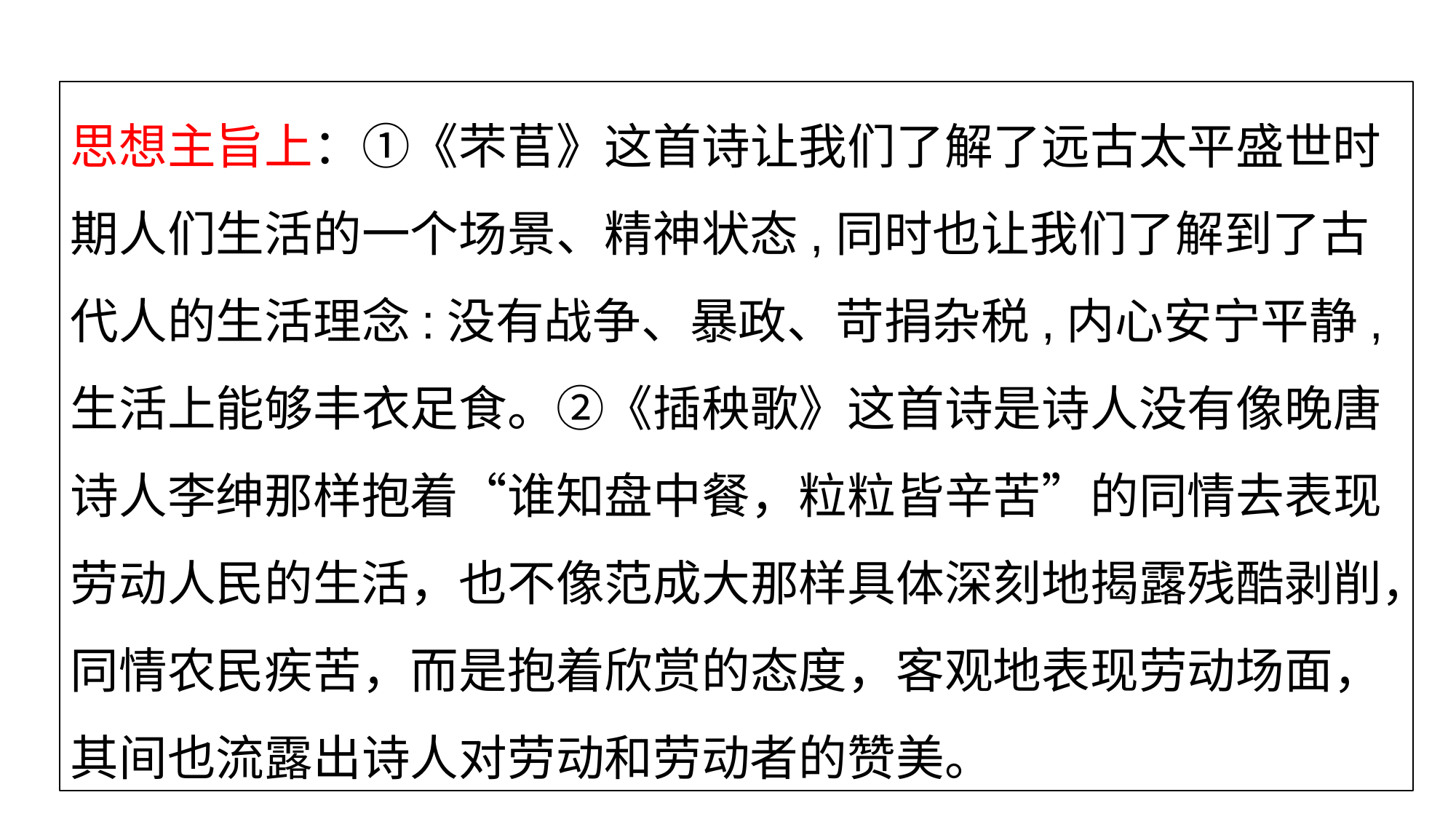

思想主旨上：①《芣苢》这首诗让我们了解了远古太平盛世时期人们生活的一个场景、精神状态,同时也让我们了解到了古代人的生活理念:没有战争、暴政、苛捐杂税,内心安宁平静,生活上能够丰衣足食。②《插秧歌》这首诗是诗人没有像晚唐诗人李绅那样抱着“谁知盘中餐，粒粒皆辛苦”的同情去表现劳动人民的生活，也不像范成大那样具体深刻地揭露残酷剥削，同情农民疾苦，而是抱着欣赏的态度，客观地表现劳动场面，其间也流露出诗人对劳动和劳动者的赞美。